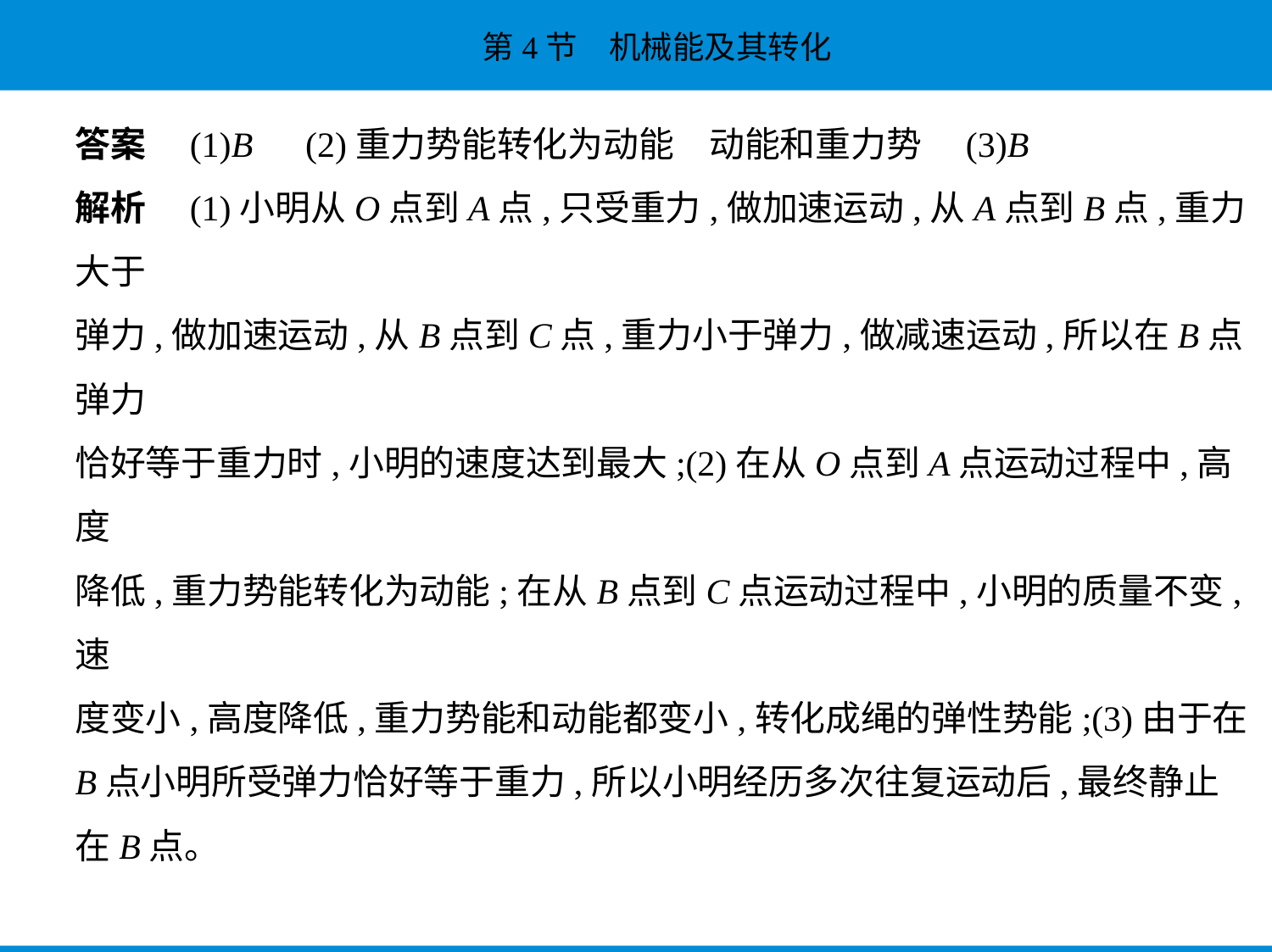

答案　(1)B　(2)重力势能转化为动能　动能和重力势　(3)B
解析　(1)小明从O点到A点,只受重力,做加速运动,从A点到B点,重力大于
弹力,做加速运动,从B点到C点,重力小于弹力,做减速运动,所以在B点弹力
恰好等于重力时,小明的速度达到最大;(2)在从O点到A点运动过程中,高度
降低,重力势能转化为动能;在从B点到C点运动过程中,小明的质量不变,速
度变小,高度降低,重力势能和动能都变小,转化成绳的弹性势能;(3)由于在
B点小明所受弹力恰好等于重力,所以小明经历多次往复运动后,最终静止
在B点。